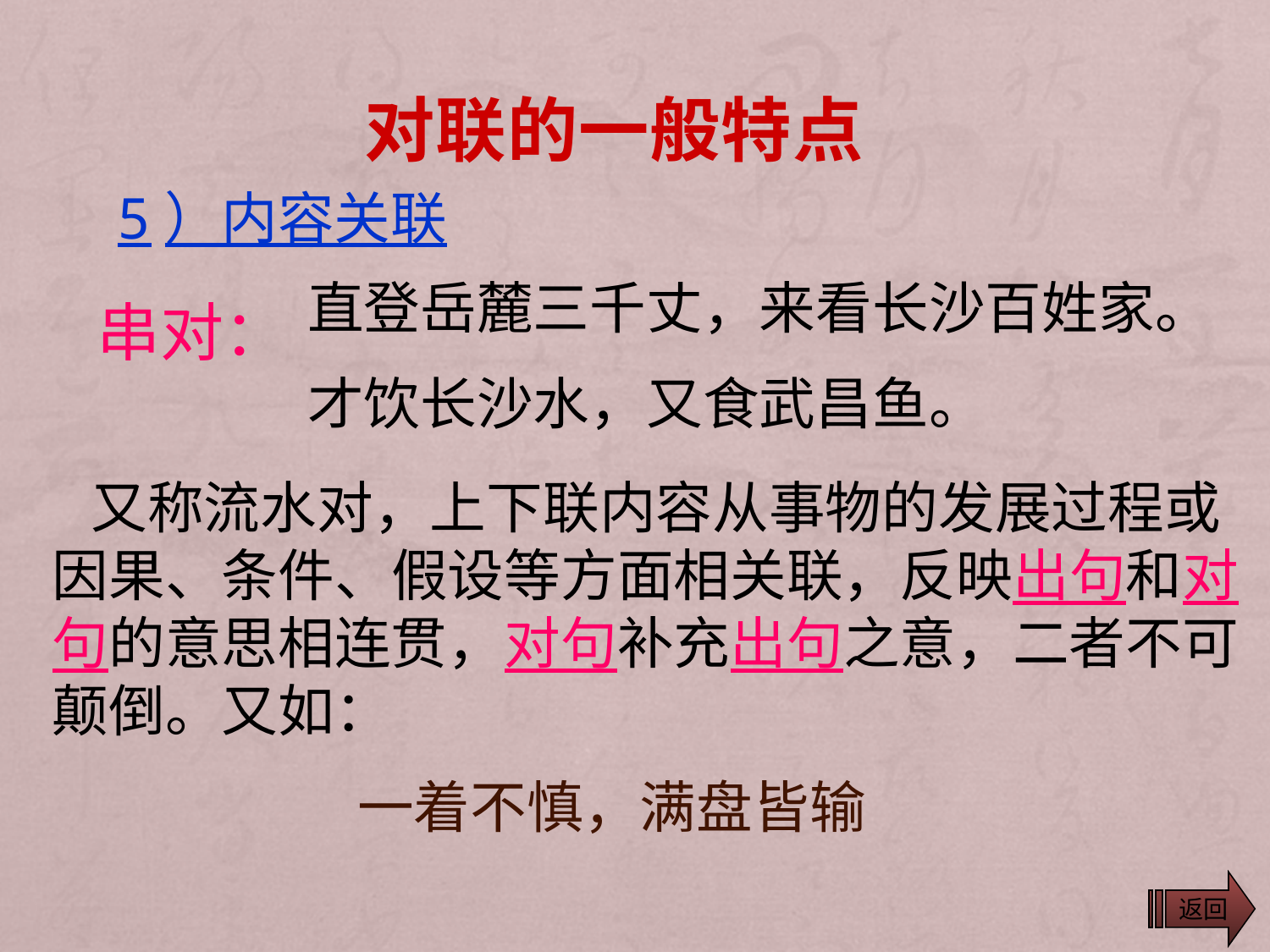

# 对联的一般特点
5）内容关联
直登岳麓三千丈，来看长沙百姓家。
才饮长沙水，又食武昌鱼。
串对：
  又称流水对，上下联内容从事物的发展过程或因果、条件、假设等方面相关联，反映出句和对句的意思相连贯，对句补充出句之意，二者不可颠倒。又如：
一着不慎，满盘皆输
返回